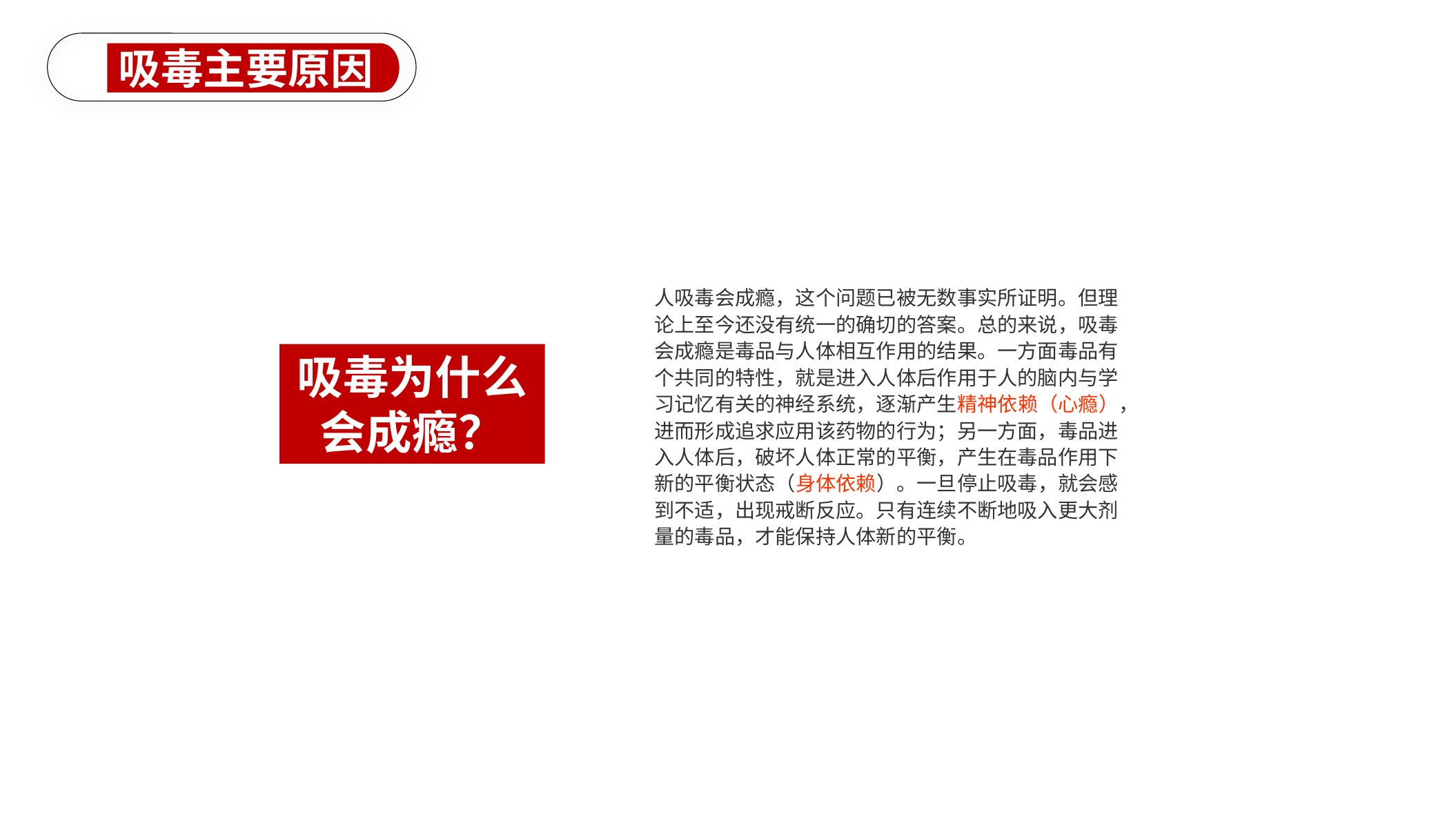

吸毒主要原因
人吸毒会成瘾，这个问题已被无数事实所证明。但理论上至今还没有统一的确切的答案。总的来说，吸毒会成瘾是毒品与人体相互作用的结果。一方面毒品有个共同的特性，就是进入人体后作用于人的脑内与学习记忆有关的神经系统，逐渐产生精神依赖（心瘾），进而形成追求应用该药物的行为；另一方面，毒品进入人体后，破坏人体正常的平衡，产生在毒品作用下新的平衡状态（身体依赖）。一旦停止吸毒，就会感到不适，出现戒断反应。只有连续不断地吸入更大剂量的毒品，才能保持人体新的平衡。
吸毒为什么会成瘾？